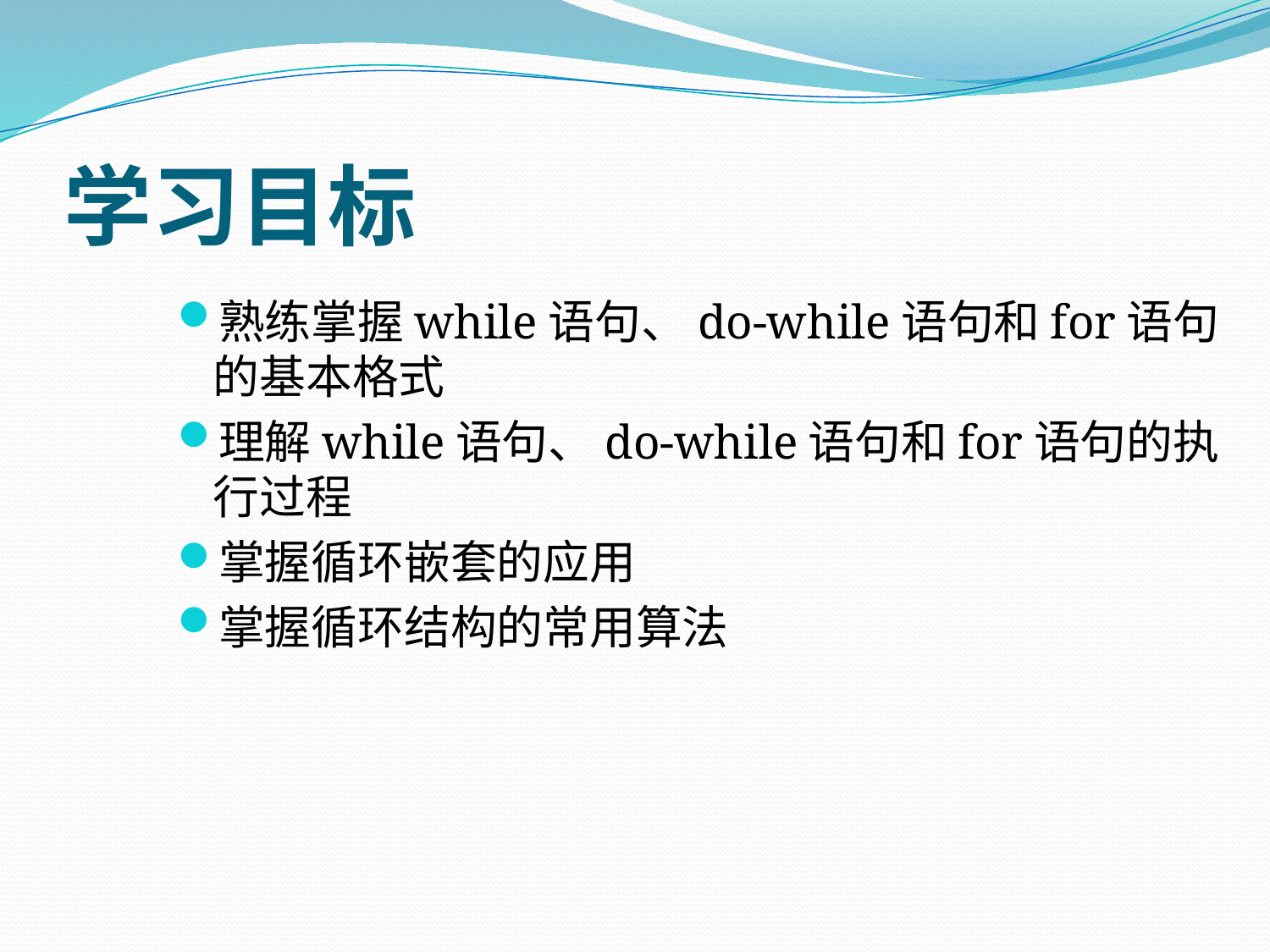

# 学习目标
熟练掌握while语句、do-while语句和for语句的基本格式
理解while语句、do-while语句和for语句的执行过程
掌握循环嵌套的应用
掌握循环结构的常用算法